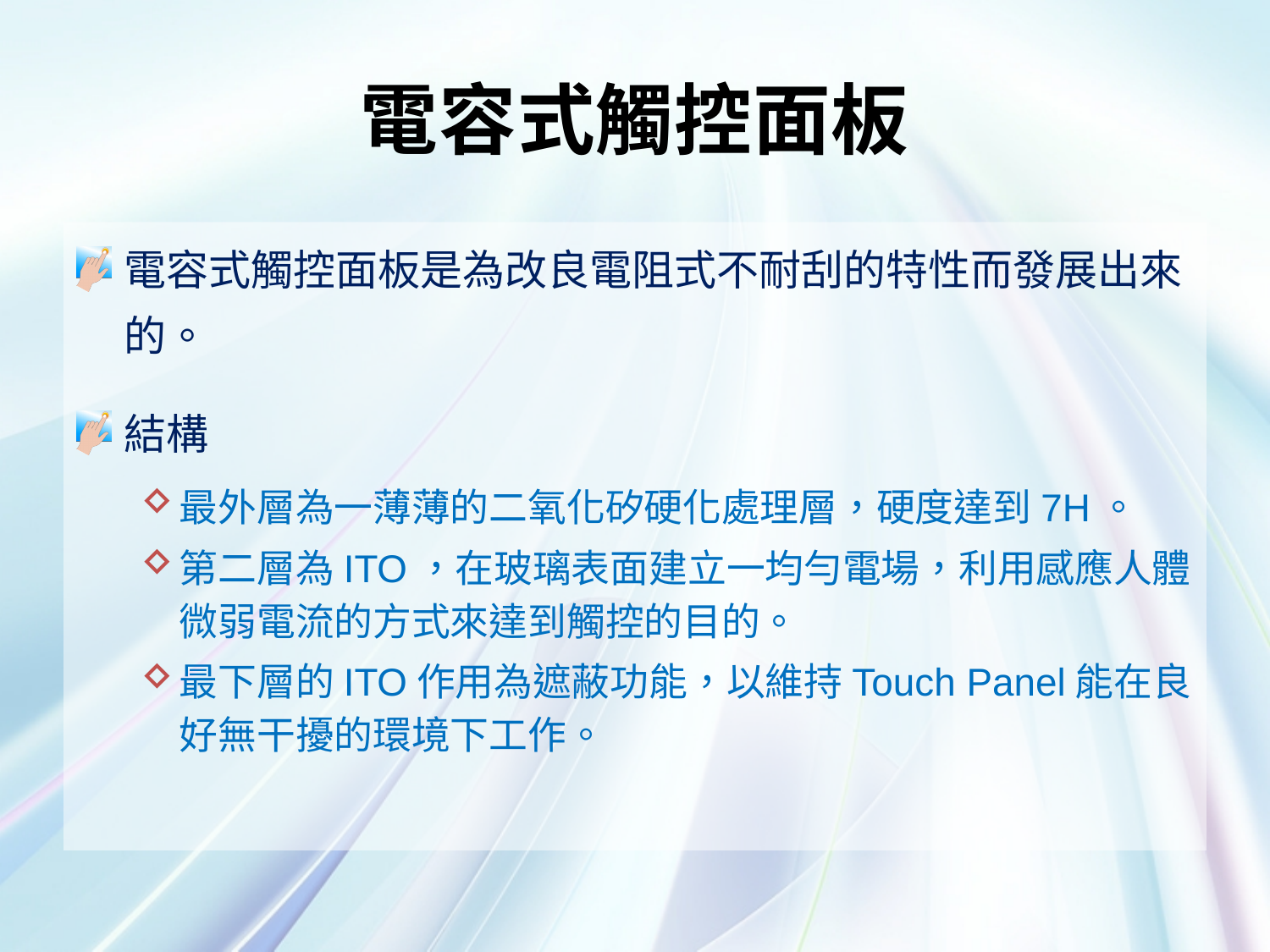

# 電容式觸控面板
電容式觸控面板是為改良電阻式不耐刮的特性而發展出來的。
結構
最外層為一薄薄的二氧化矽硬化處理層，硬度達到7H。
第二層為ITO，在玻璃表面建立一均勻電場，利用感應人體微弱電流的方式來達到觸控的目的。
最下層的ITO作用為遮蔽功能，以維持Touch Panel能在良好無干擾的環境下工作。